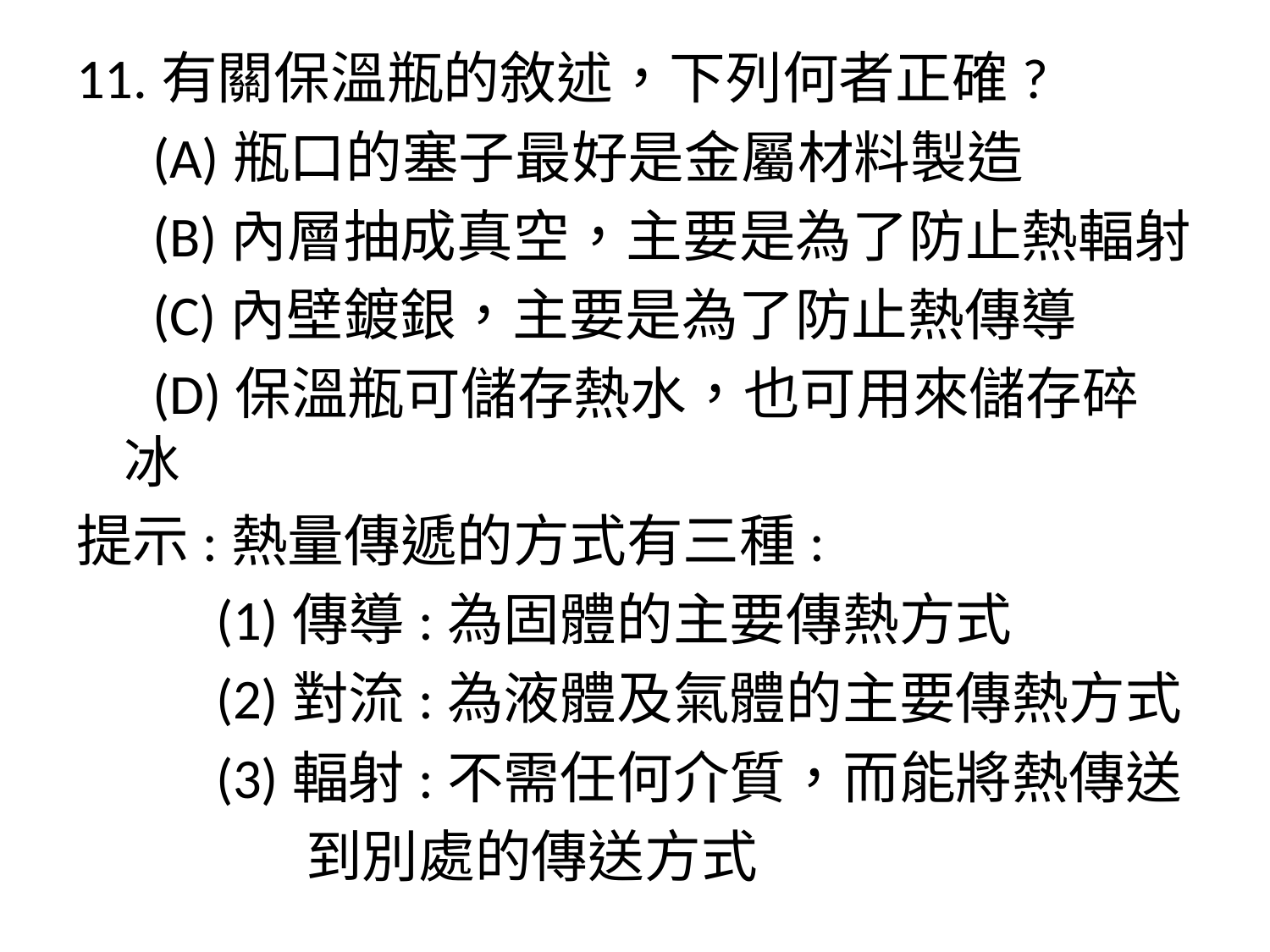

11.有關保溫瓶的敘述，下列何者正確?
      (A)瓶口的塞子最好是金屬材料製造
      (B)內層抽成真空，主要是為了防止熱輻射
      (C)內壁鍍銀，主要是為了防止熱傳導
      (D)保溫瓶可儲存熱水，也可用來儲存碎冰
提示:熱量傳遞的方式有三種:
           (1)傳導:為固體的主要傳熱方式
           (2)對流:為液體及氣體的主要傳熱方式
           (3)輻射:不需任何介質，而能將熱傳送
                 到別處的傳送方式